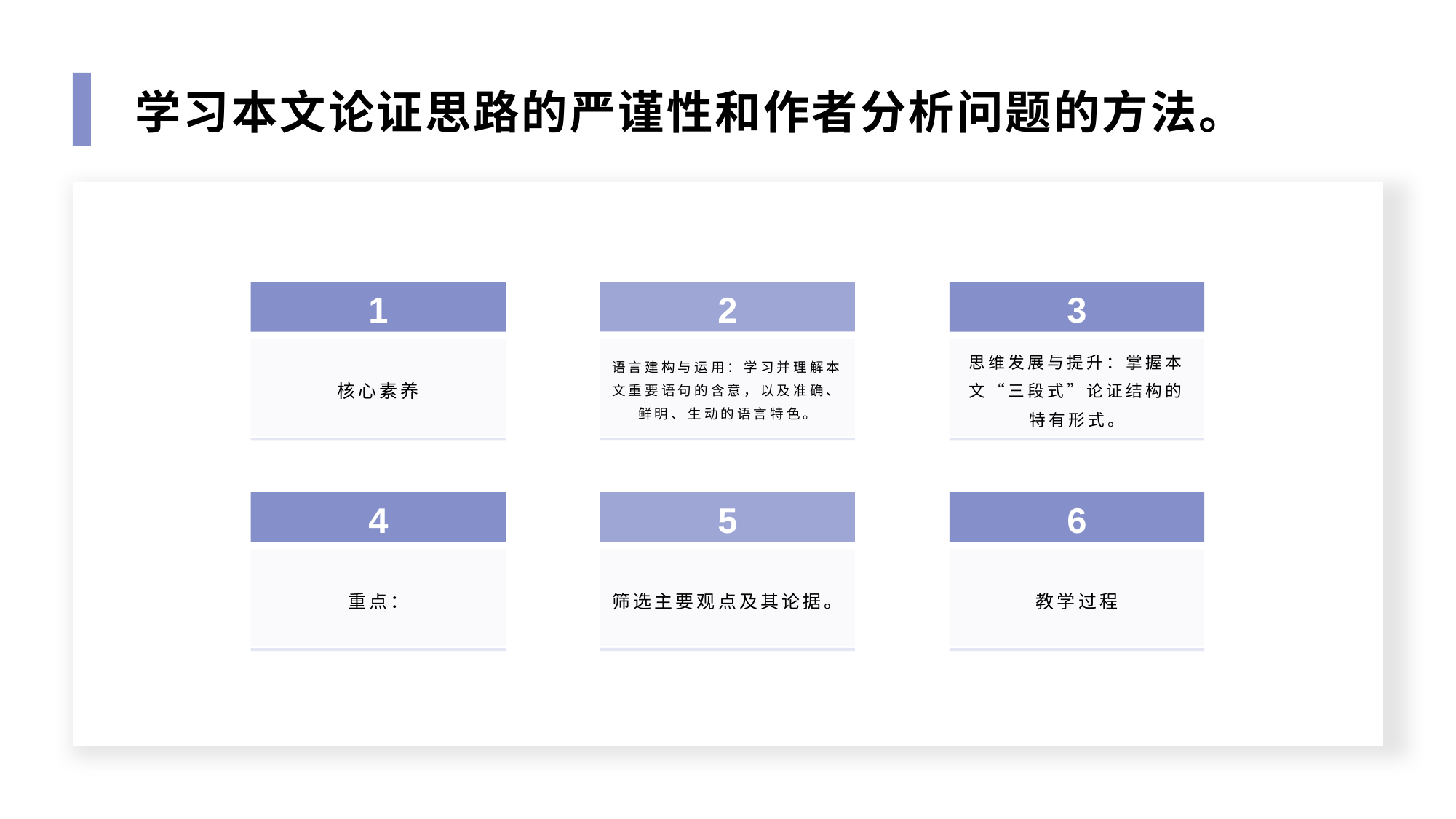

学习本文论证思路的严谨性和作者分析问题的方法。

2
3
1

语言建构与运用：学习并理解本文重要语句的含意，以及准确、鲜明、生动的语言特色。

思维发展与提升：掌握本文“三段式”论证结构的特有形式。
核心素养

5
6
4

筛选主要观点及其论据。

教学过程
重点：